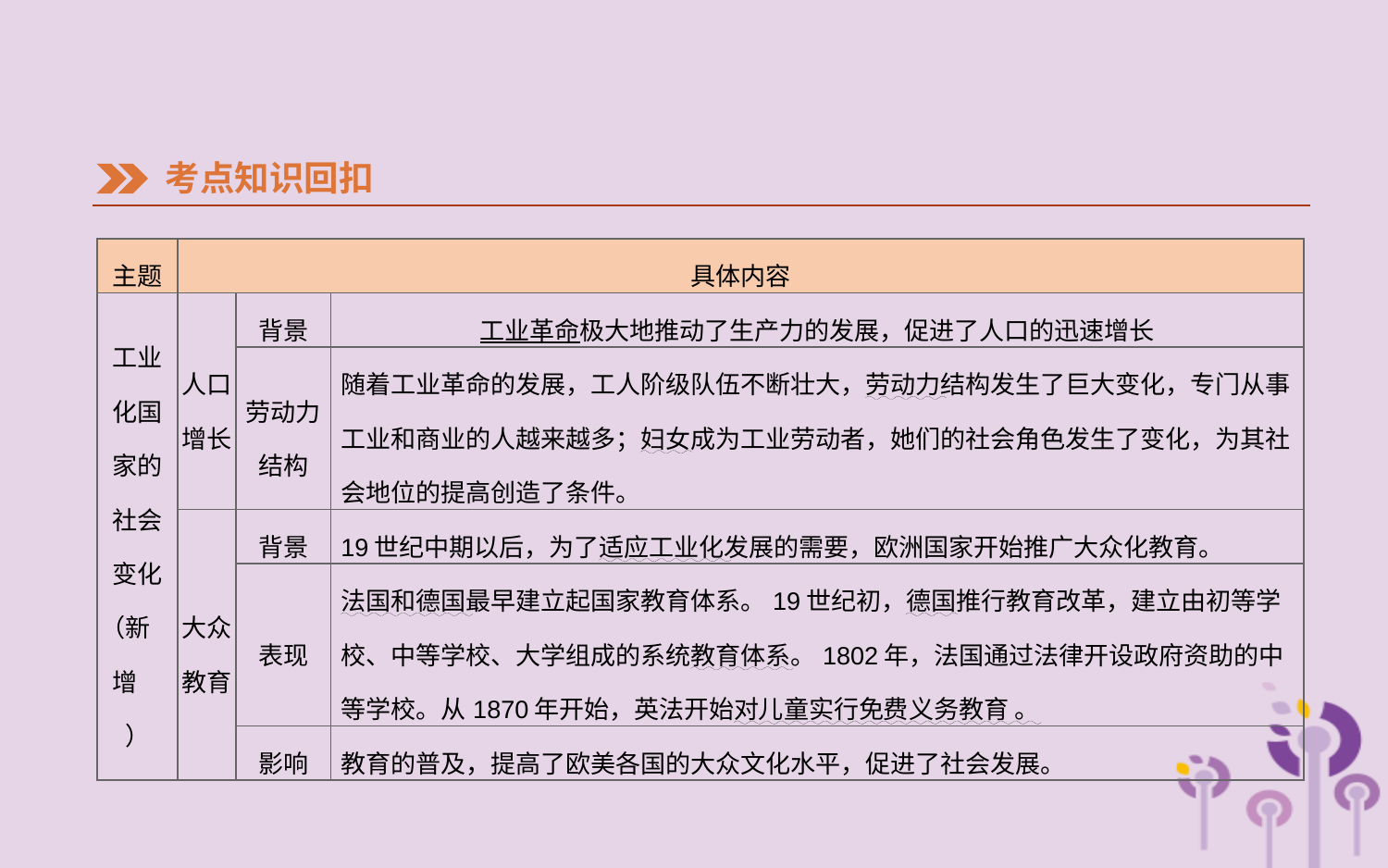

考点知识回扣

| 主题 | 具体内容 |  |  |
| --- | --- | --- | --- |
| 工业 化国 家的 社会 变化 （新　 增　 ） | 人口 增长 | 背景 | 工业革命极大地推动了生产力的发展，促进了人口的迅速增长 |
|  |  | 劳动力 结构 | 随着工业革命的发展，工人阶级队伍不断壮大，劳动力结构发生了巨大变化，专门从事工业和商业的人越来越多；妇女成为工业劳动者，她们的社会角色发生了变化，为其社会地位的提高创造了条件。 |
|  | 大众 教育 | 背景 | 19世纪中期以后，为了适应工业化发展的需要，欧洲国家开始推广大众化教育。 |
|  |  | 表现 | 法国和德国最早建立起国家教育体系。19世纪初，德国推行教育改革，建立由初等学校、中等学校、大学组成的系统教育体系。1802年，法国通过法律开设政府资助的中等学校。从1870年开始，英法开始对儿童实行免费义务教育 。 |
|  |  | 影响 | 教育的普及，提高了欧美各国的大众文化水平，促进了社会发展。 |